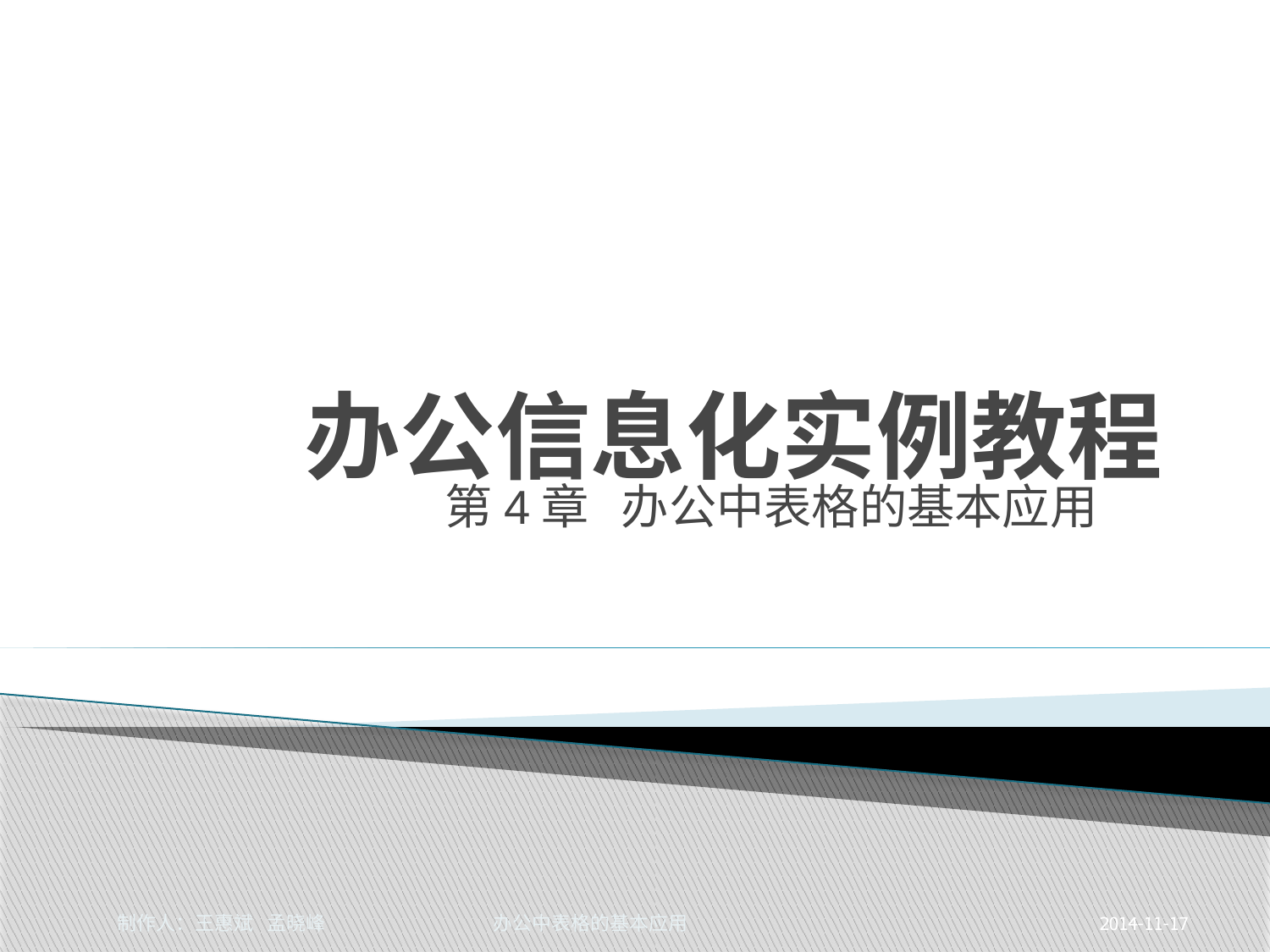

# 办公信息化实例教程

第4章   办公中表格的基本应用
制作人：王惠斌   孟晓峰                                      办公中表格的基本应用
2014-11-17